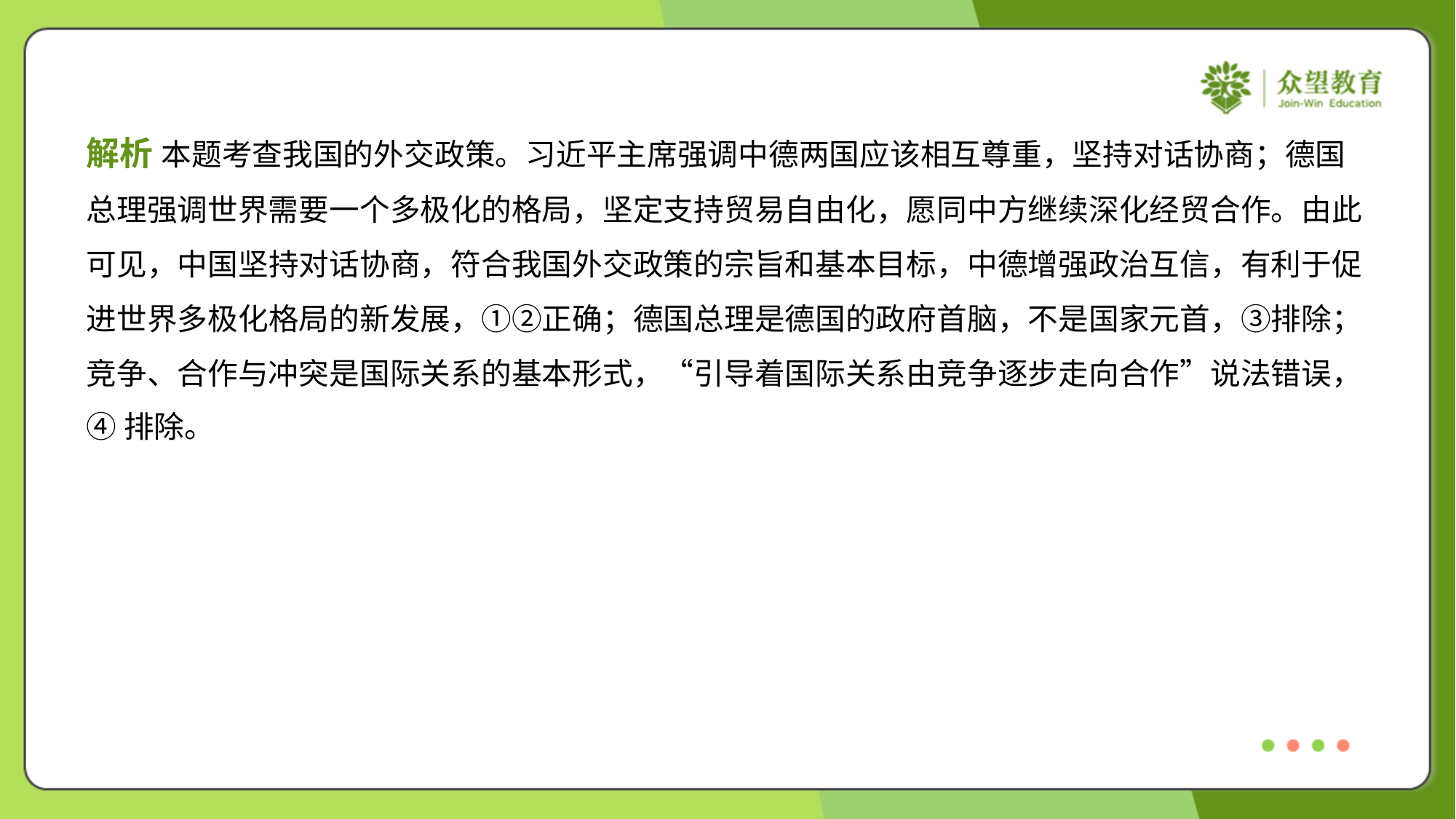

解析 本题考查我国的外交政策。习近平主席强调中德两国应该相互尊重，坚持对话协商；德国
总理强调世界需要一个多极化的格局，坚定支持贸易自由化，愿同中方继续深化经贸合作。由此
可见，中国坚持对话协商，符合我国外交政策的宗旨和基本目标，中德增强政治互信，有利于促
进世界多极化格局的新发展，①②正确；德国总理是德国的政府首脑，不是国家元首，③排除；
竞争、合作与冲突是国际关系的基本形式，“引导着国际关系由竞争逐步走向合作”说法错误，
④排除。